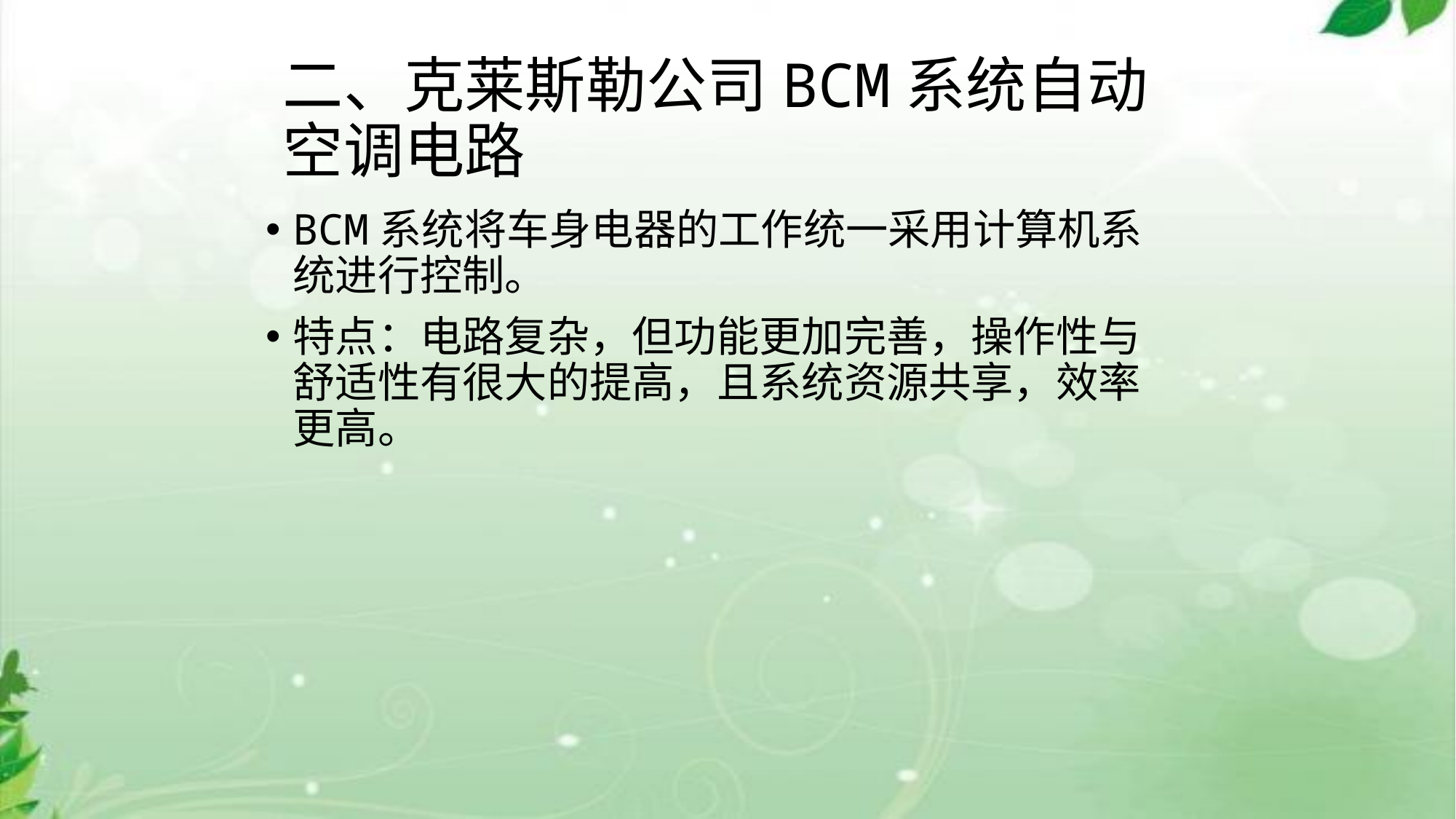

# 二、克莱斯勒公司BCM系统自动空调电路
BCM系统将车身电器的工作统一采用计算机系统进行控制。
特点：电路复杂，但功能更加完善，操作性与舒适性有很大的提高，且系统资源共享，效率更高。